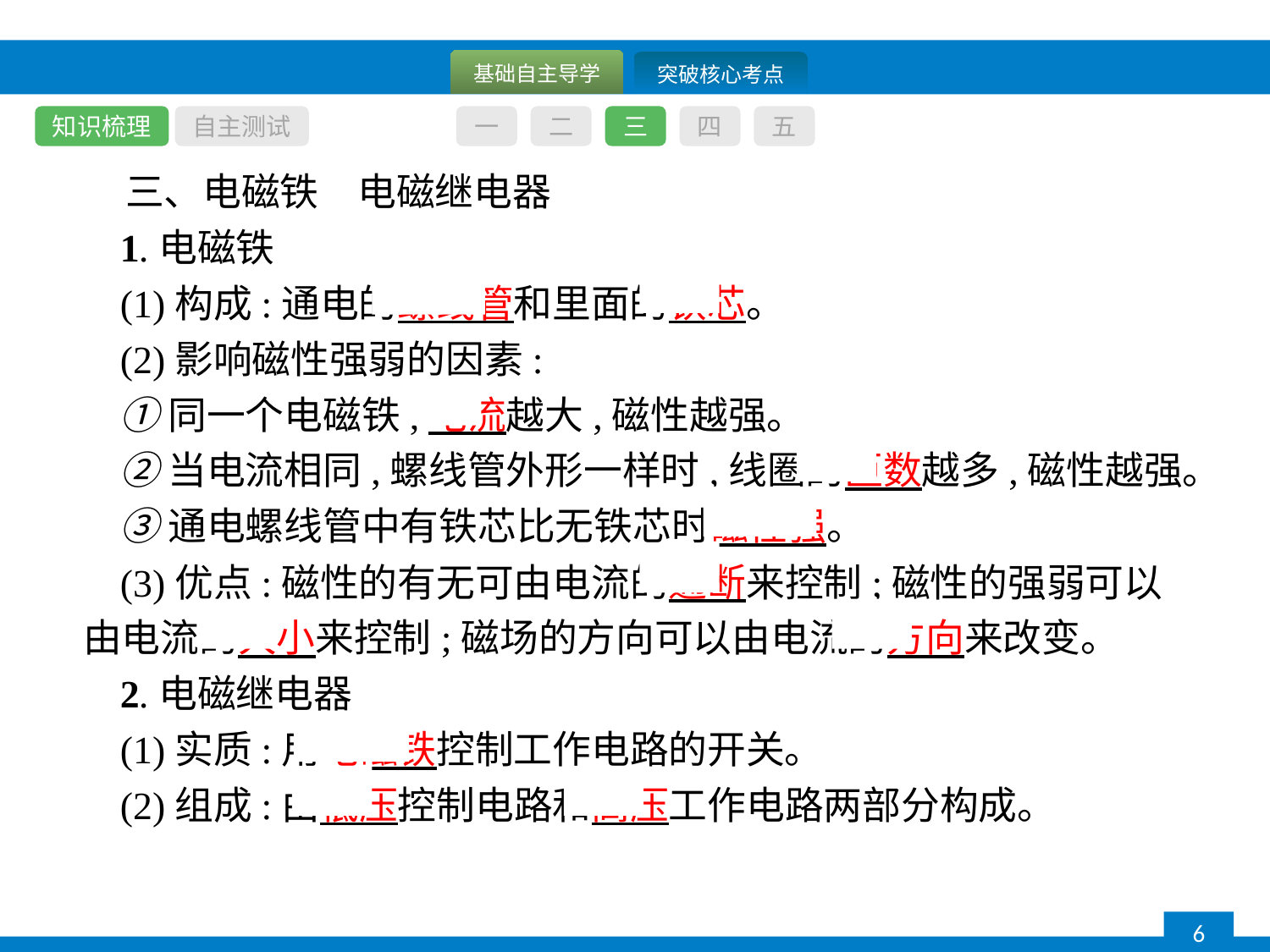

知识梳理
自主测试
一
二
三
四
五
三、电磁铁　电磁继电器
1.电磁铁
(1)构成:通电的螺线管和里面的铁芯。
(2)影响磁性强弱的因素:
①同一个电磁铁,电流越大,磁性越强。
②当电流相同,螺线管外形一样时,线圈的匝数越多,磁性越强。
③通电螺线管中有铁芯比无铁芯时磁性强。
(3)优点:磁性的有无可由电流的通断来控制;磁性的强弱可以由电流的大小来控制;磁场的方向可以由电流的方向来改变。
2.电磁继电器
(1)实质:用电磁铁控制工作电路的开关。
(2)组成:由低压控制电路和高压工作电路两部分构成。